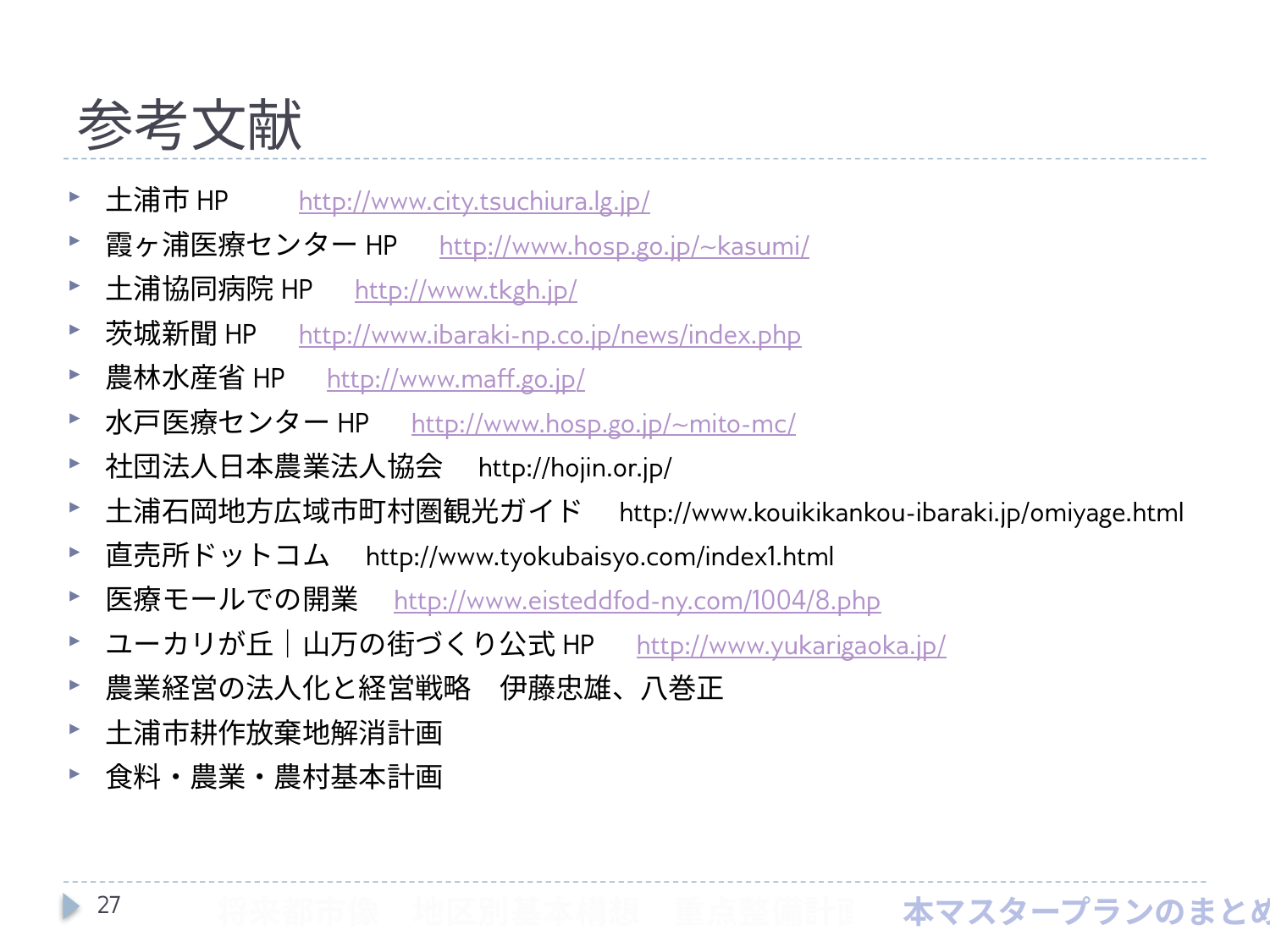

# 参考文献
土浦市HP　　http://www.city.tsuchiura.lg.jp/
霞ヶ浦医療センターHP　http://www.hosp.go.jp/~kasumi/
土浦協同病院HP　http://www.tkgh.jp/
茨城新聞HP　http://www.ibaraki-np.co.jp/news/index.php
農林水産省HP　http://www.maff.go.jp/
水戸医療センターHP　http://www.hosp.go.jp/~mito-mc/
社団法人日本農業法人協会　http://hojin.or.jp/
土浦石岡地方広域市町村圏観光ガイド　http://www.kouikikankou-ibaraki.jp/omiyage.html
直売所ドットコム　http://www.tyokubaisyo.com/index1.html
医療モールでの開業　http://www.eisteddfod-ny.com/1004/8.php
ユーカリが丘｜山万の街づくり公式HP　http://www.yukarigaoka.jp/
農業経営の法人化と経営戦略　伊藤忠雄、八巻正
土浦市耕作放棄地解消計画
食料・農業・農村基本計画

27
　将来都市像　地区別基本構想　重点整備計画　本マスタープランのまとめ